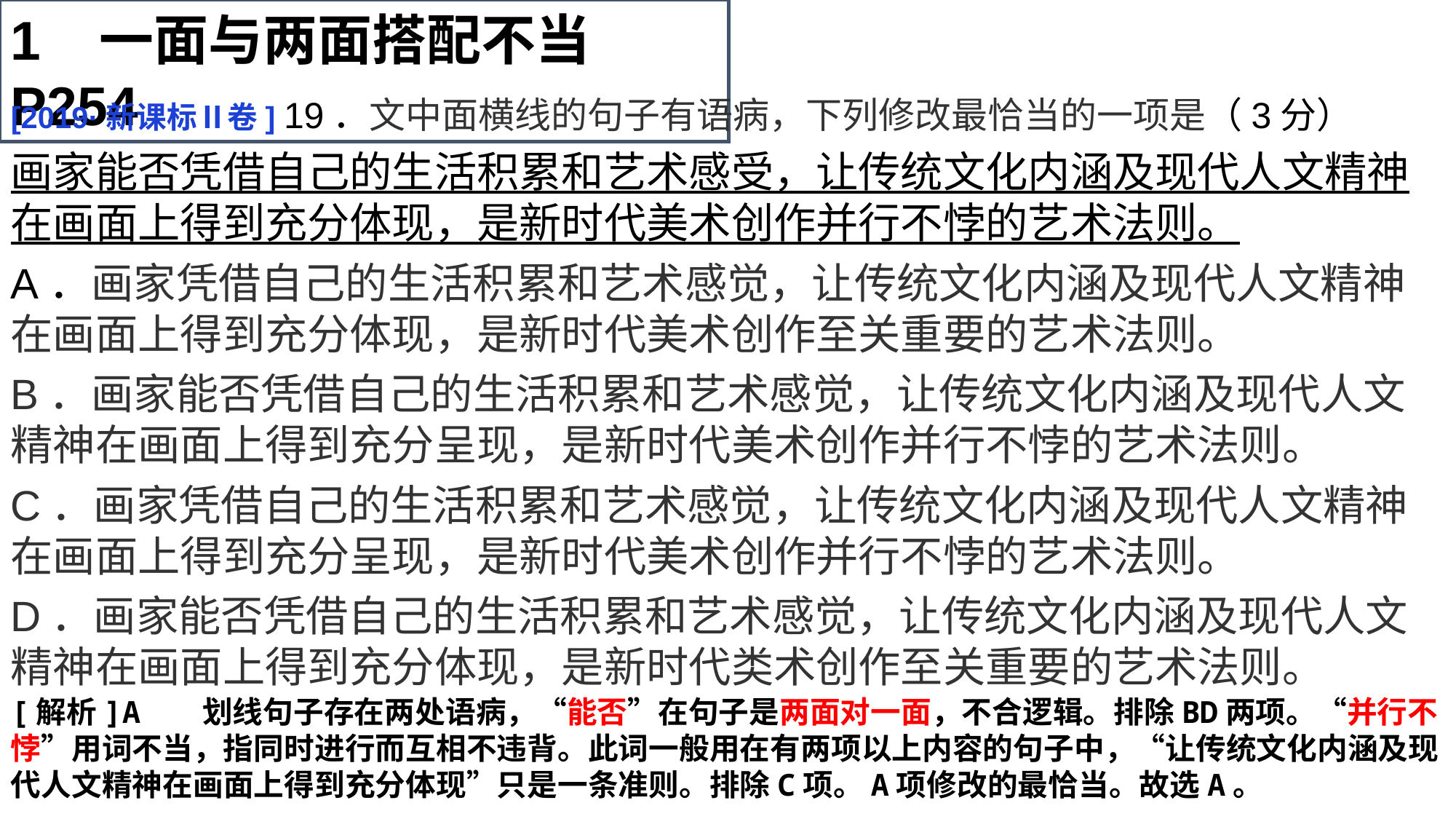

1   一面与两面搭配不当P254
[2019·新课标Ⅱ卷] 19．文中面横线的句子有语病，下列修改最恰当的一项是（3分）
画家能否凭借自己的生活积累和艺术感受，让传统文化内涵及现代人文精神在画面上得到充分体现，是新时代美术创作并行不悖的艺术法则。
A．画家凭借自己的生活积累和艺术感觉，让传统文化内涵及现代人文精神在画面上得到充分体现，是新时代美术创作至关重要的艺术法则。
B．画家能否凭借自己的生活积累和艺术感觉，让传统文化内涵及现代人文精神在画面上得到充分呈现，是新时代美术创作并行不悖的艺术法则。
C．画家凭借自己的生活积累和艺术感觉，让传统文化内涵及现代人文精神在画面上得到充分呈现，是新时代美术创作并行不悖的艺术法则。
D．画家能否凭借自己的生活积累和艺术感觉，让传统文化内涵及现代人文精神在画面上得到充分体现，是新时代类术创作至关重要的艺术法则。
[解析]A   划线句子存在两处语病，“能否”在句子是两面对一面，不合逻辑。排除BD两项。“并行不悖”用词不当，指同时进行而互相不违背。此词一般用在有两项以上内容的句子中，“让传统文化内涵及现代人文精神在画面上得到充分体现”只是一条准则。排除C项。A项修改的最恰当。故选A。